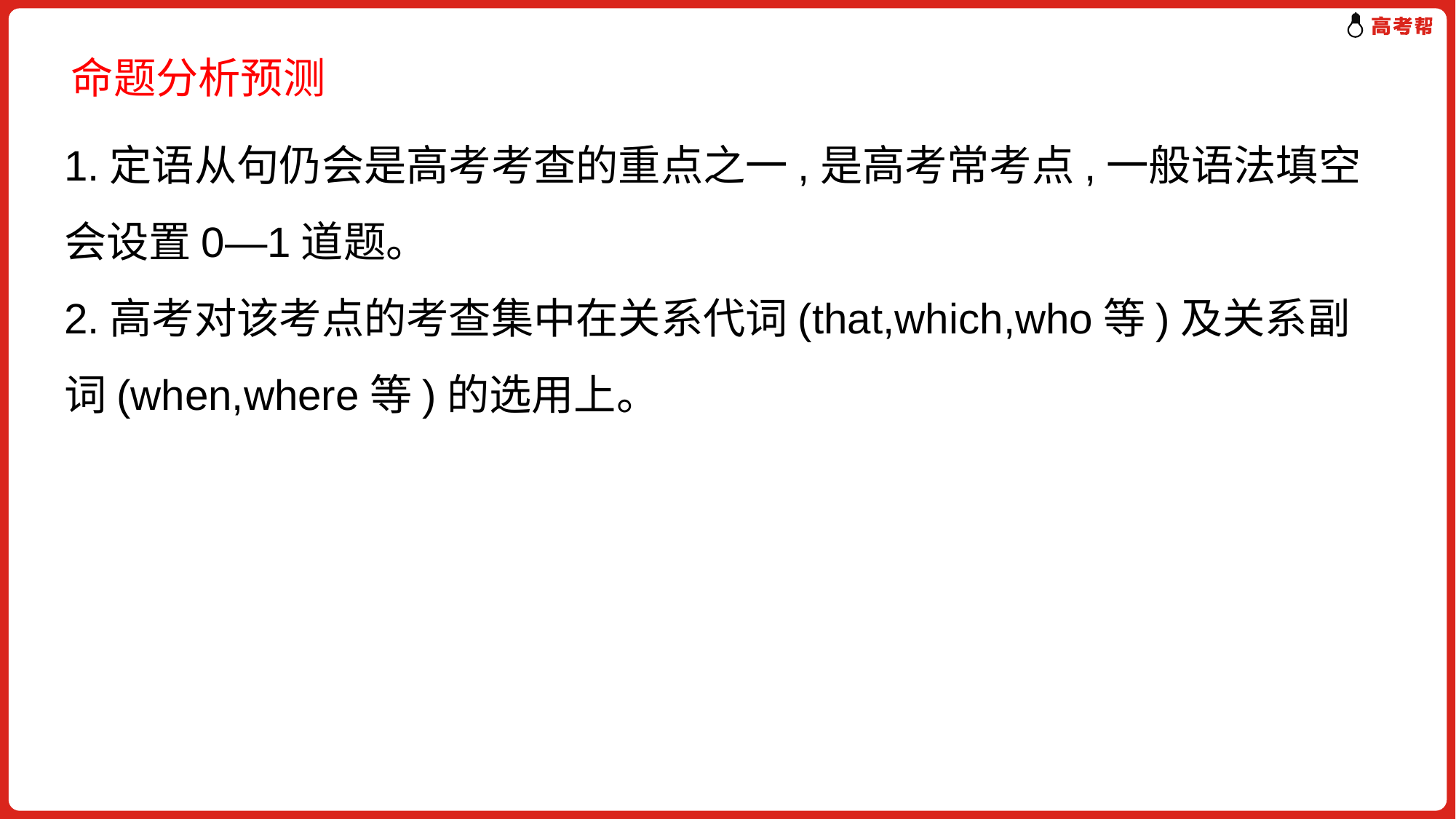

命题分析预测
1.定语从句仍会是高考考查的重点之一,是高考常考点,一般语法填空会设置0—1道题。
2.高考对该考点的考查集中在关系代词(that,which,who等)及关系副词(when,where等)的选用上。